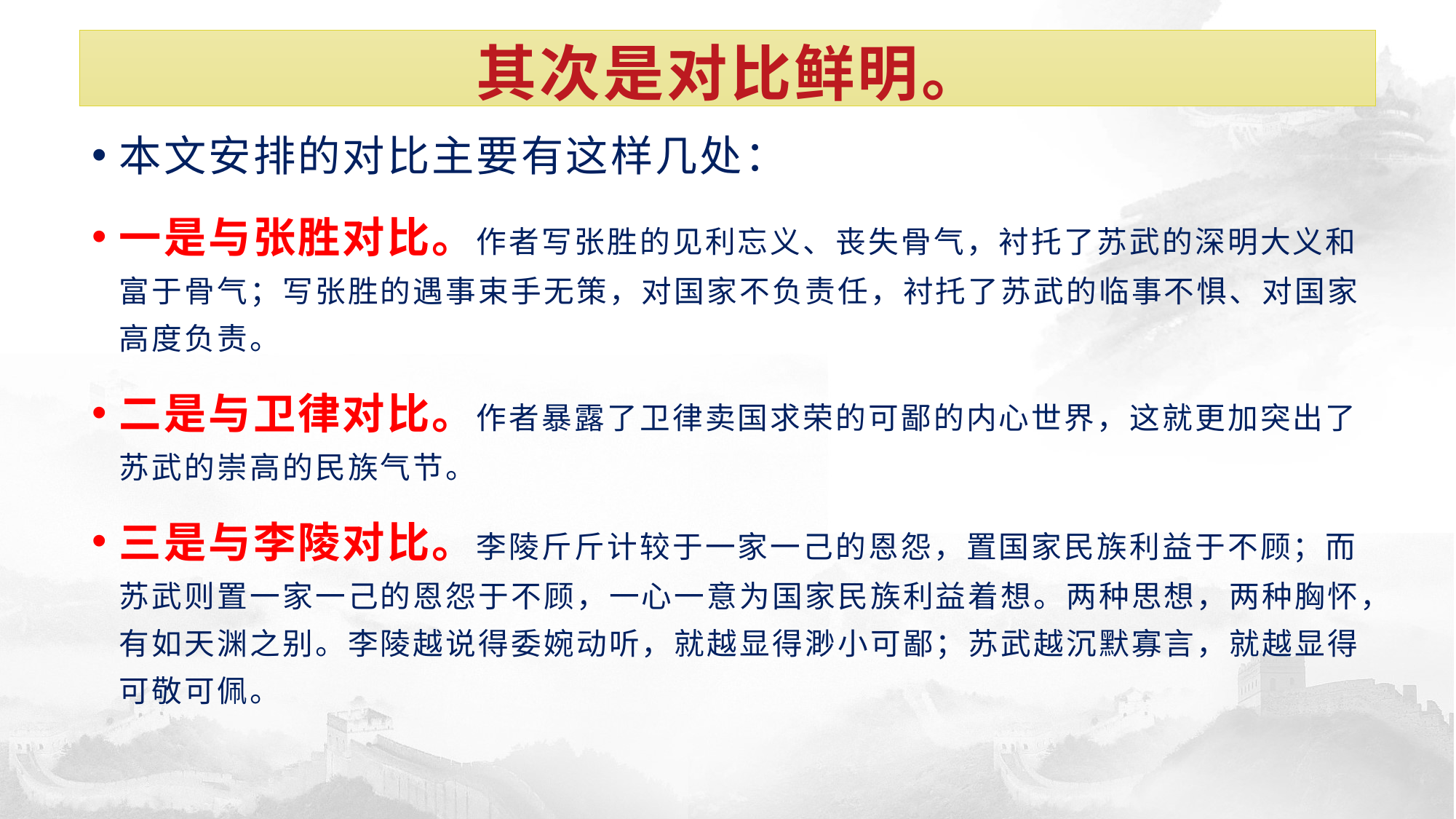

# 其次是对比鲜明。
本文安排的对比主要有这样几处：
一是与张胜对比。作者写张胜的见利忘义、丧失骨气，衬托了苏武的深明大义和富于骨气；写张胜的遇事束手无策，对国家不负责任，衬托了苏武的临事不惧、对国家高度负责。
二是与卫律对比。作者暴露了卫律卖国求荣的可鄙的内心世界，这就更加突出了苏武的崇高的民族气节。
三是与李陵对比。李陵斤斤计较于一家一己的恩怨，置国家民族利益于不顾；而苏武则置一家一己的恩怨于不顾，一心一意为国家民族利益着想。两种思想，两种胸怀，有如天渊之别。李陵越说得委婉动听，就越显得渺小可鄙；苏武越沉默寡言，就越显得可敬可佩。